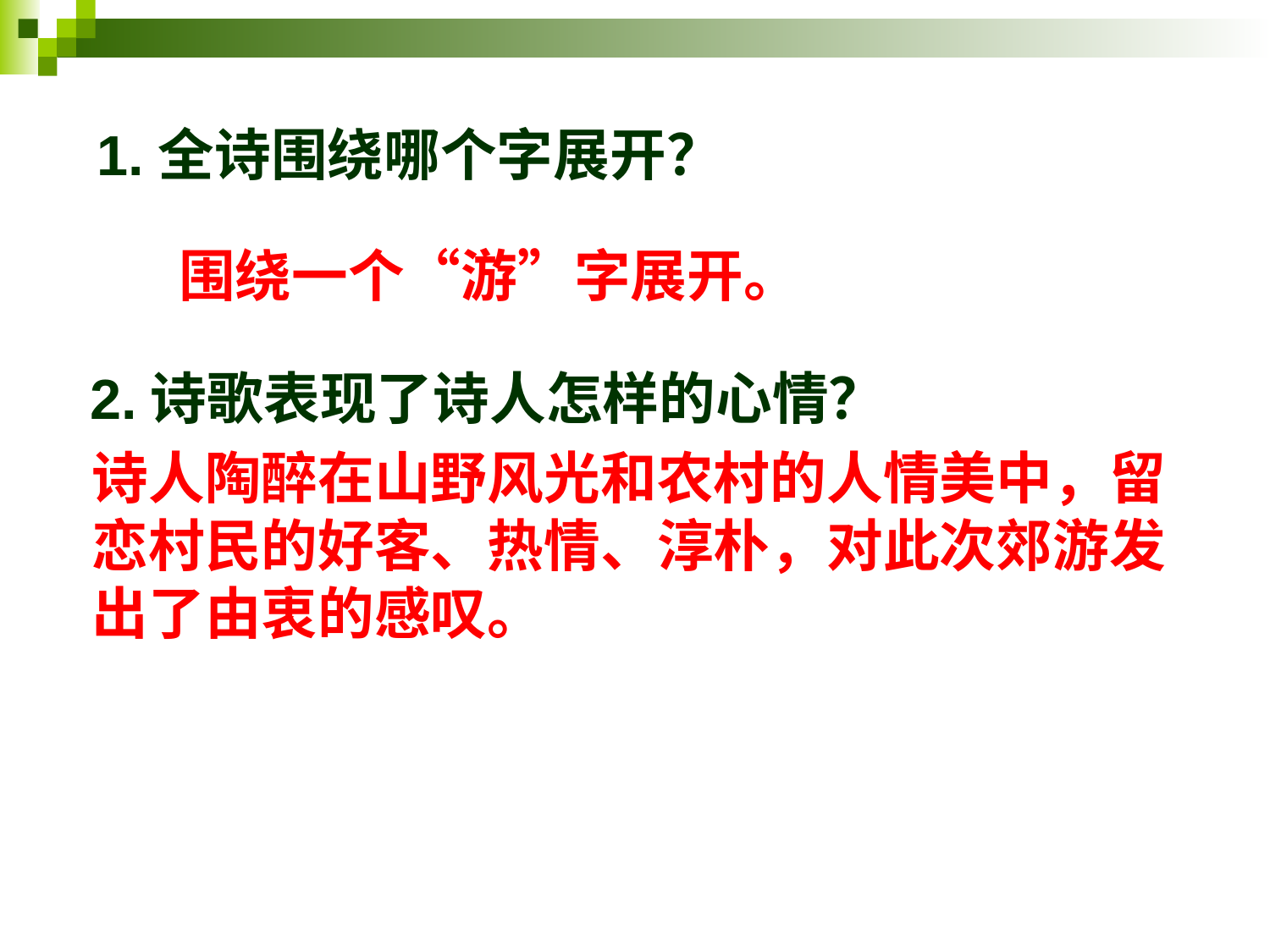

#
1.全诗围绕哪个字展开？

        围绕一个“游”字展开。
2.诗歌表现了诗人怎样的心情？
诗人陶醉在山野风光和农村的人情美中，留恋村民的好客、热情、淳朴，对此次郊游发出了由衷的感叹。